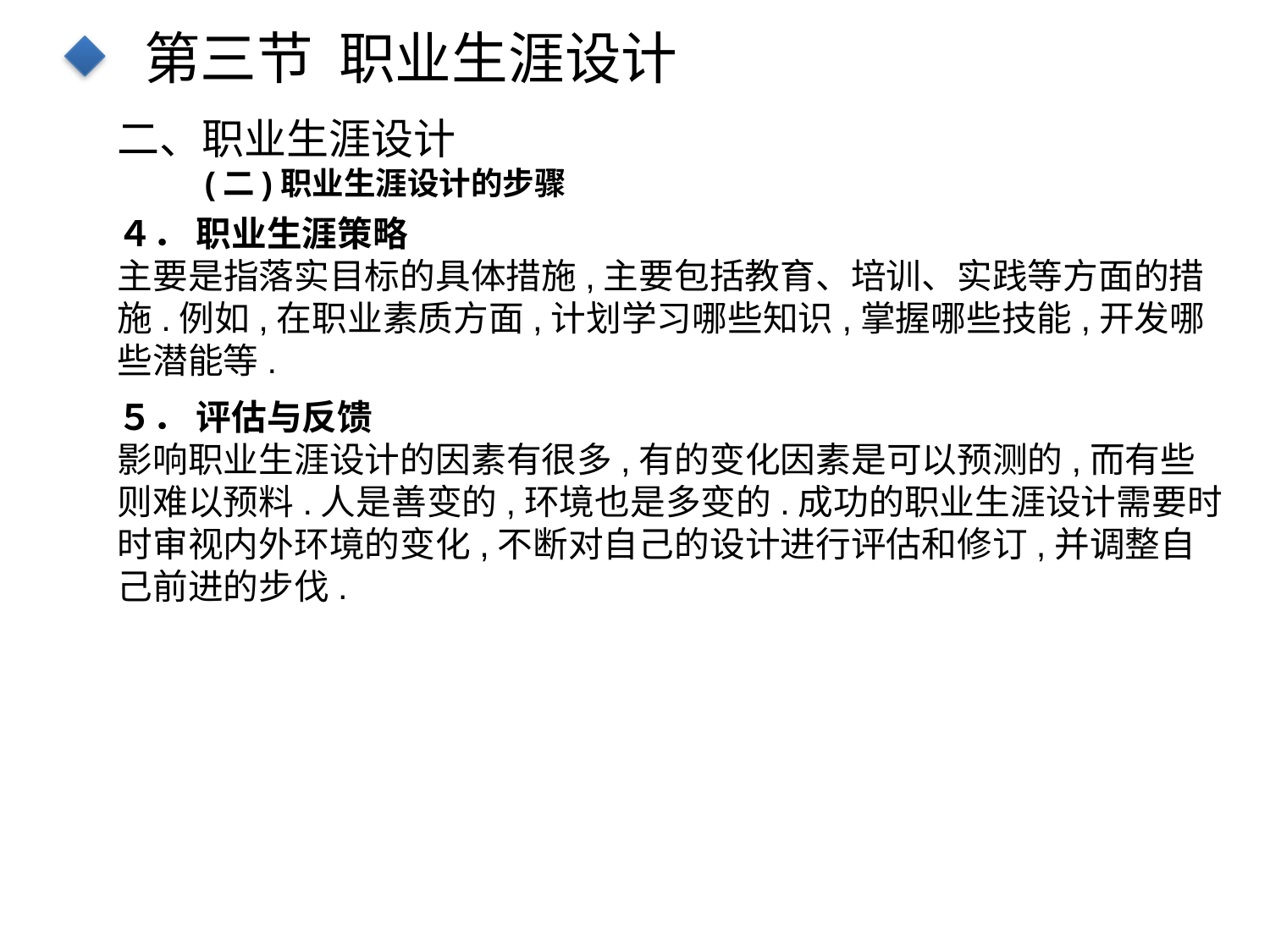

第三节  职业生涯设计

二、职业生涯设计
(二)职业生涯设计的步骤
４． 职业生涯策略
主要是指落实目标的具体措施,主要包括教育、培训、实践等方面的措
施.例如,在职业素质方面,计划学习哪些知识,掌握哪些技能,开发哪些潜能等.
点击添加文本
５． 评估与反馈
影响职业生涯设计的因素有很多,有的变化因素是可以预测的,而有些则难以预料.人是善变的,环境也是多变的.成功的职业生涯设计需要时时审视内外环境的变化,不断对自己的设计进行评估和修订,并调整自己前进的步伐.
点击添加文本
点击添加文本
点击添加文本